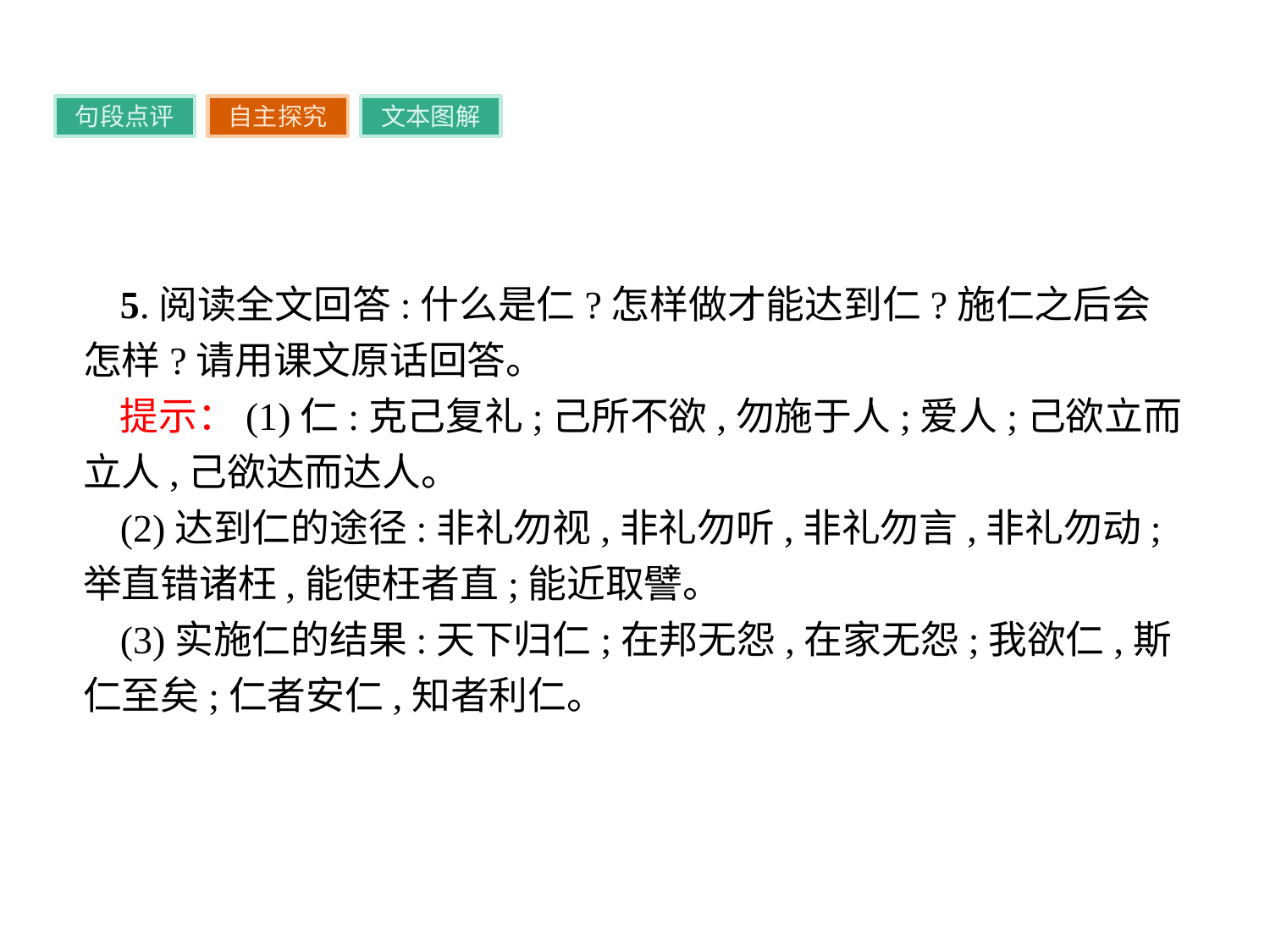

句段点评
自主探究
文本图解
5.阅读全文回答:什么是仁?怎样做才能达到仁?施仁之后会怎样?请用课文原话回答。
提示：(1)仁:克己复礼;己所不欲,勿施于人;爱人;己欲立而立人,己欲达而达人。
(2)达到仁的途径:非礼勿视,非礼勿听,非礼勿言,非礼勿动;举直错诸枉,能使枉者直;能近取譬。
(3)实施仁的结果:天下归仁;在邦无怨,在家无怨;我欲仁,斯仁至矣;仁者安仁,知者利仁。